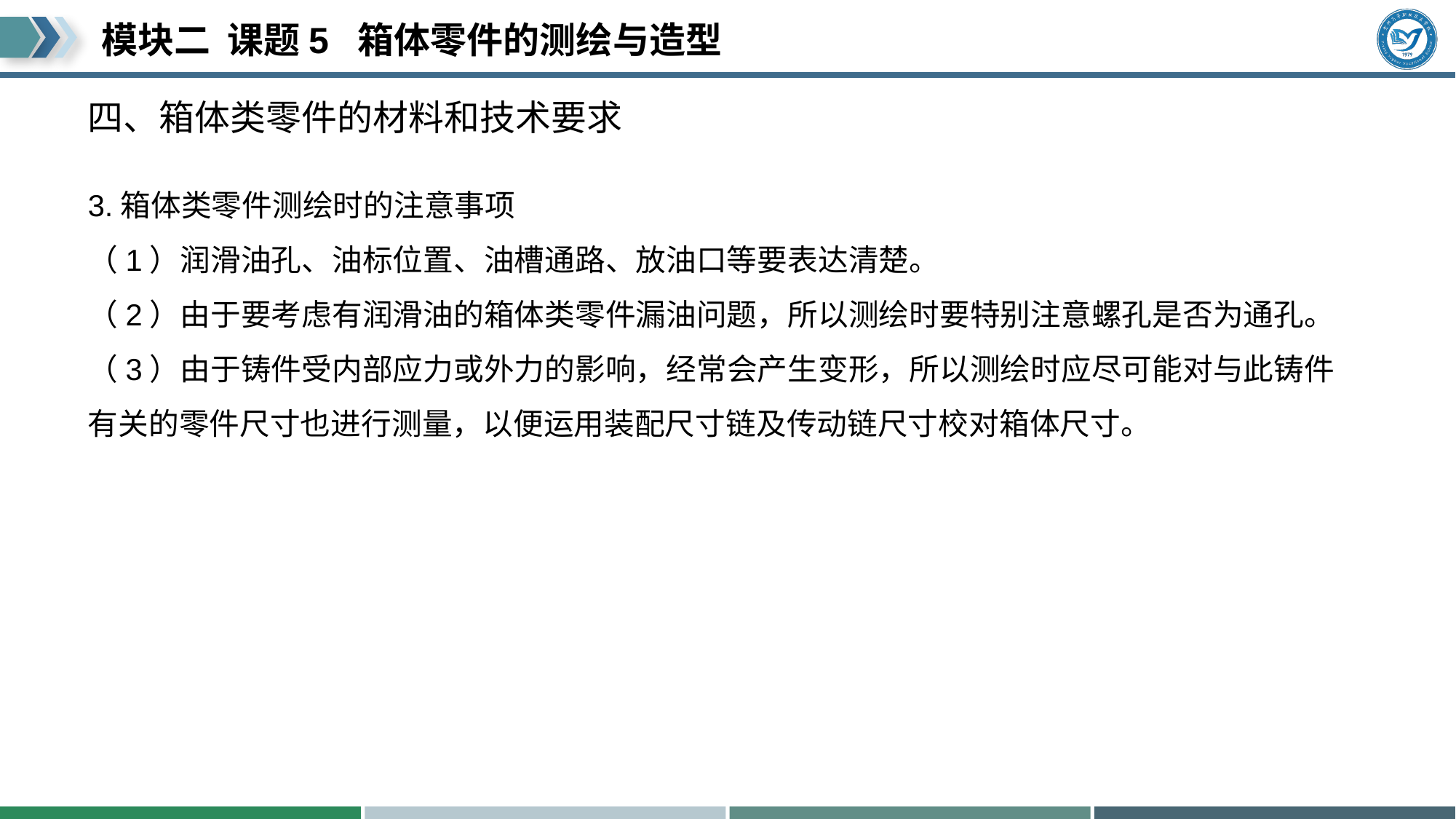

# 四、箱体类零件的材料和技术要求
3.箱体类零件测绘时的注意事项
（1）润滑油孔、油标位置、油槽通路、放油口等要表达清楚。
（2）由于要考虑有润滑油的箱体类零件漏油问题，所以测绘时要特别注意螺孔是否为通孔。
（3）由于铸件受内部应力或外力的影响，经常会产生变形，所以测绘时应尽可能对与此铸件有关的零件尺寸也进行测量，以便运用装配尺寸链及传动链尺寸校对箱体尺寸。